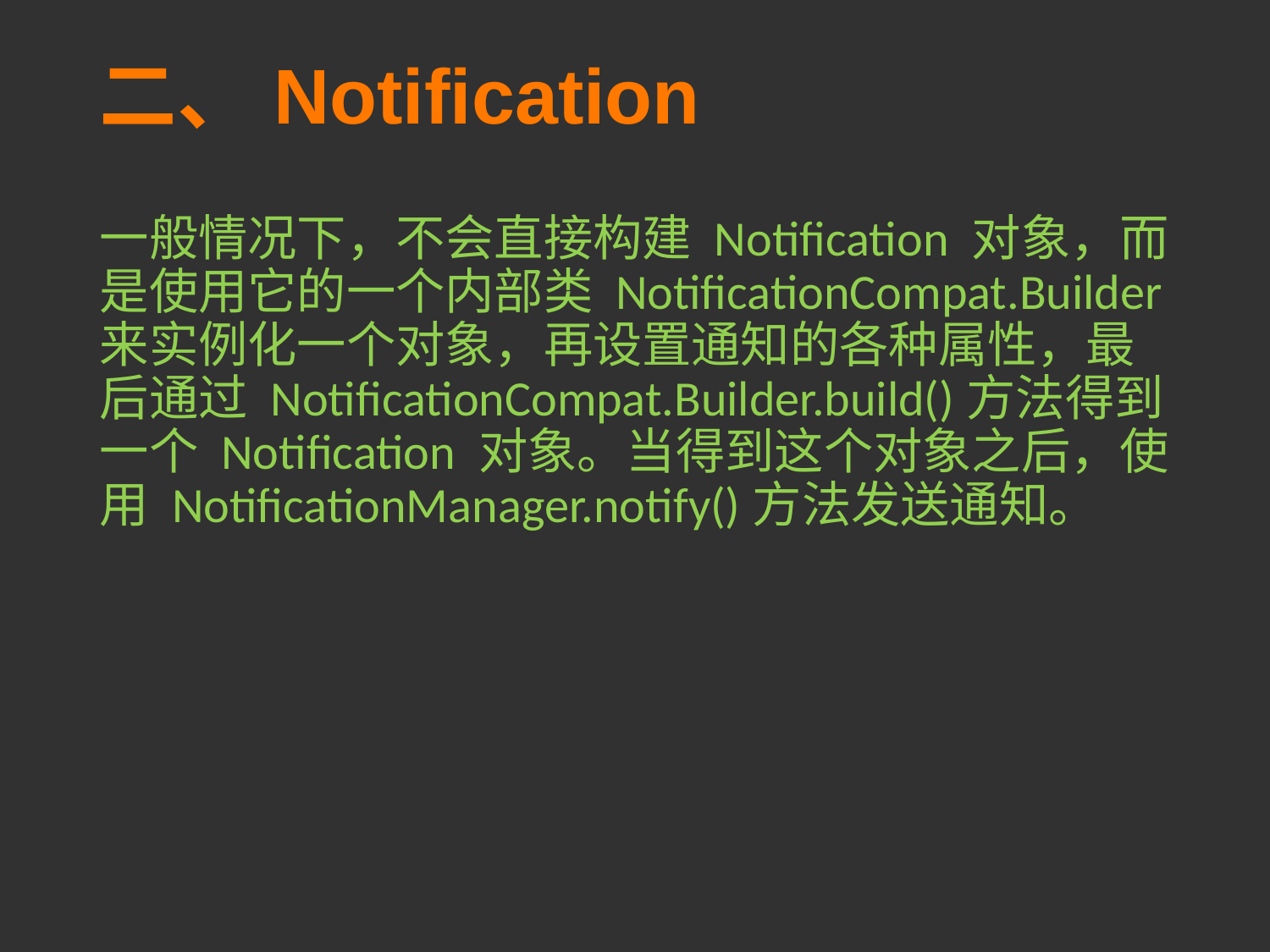

# 二、Notification
一般情况下，不会直接构建 Notification 对象，而是使用它的一个内部类 NotificationCompat.Builder来实例化一个对象，再设置通知的各种属性，最后通过 NotificationCompat.Builder.build()方法得到一个 Notification 对象。当得到这个对象之后，使用 NotificationManager.notify()方法发送通知。